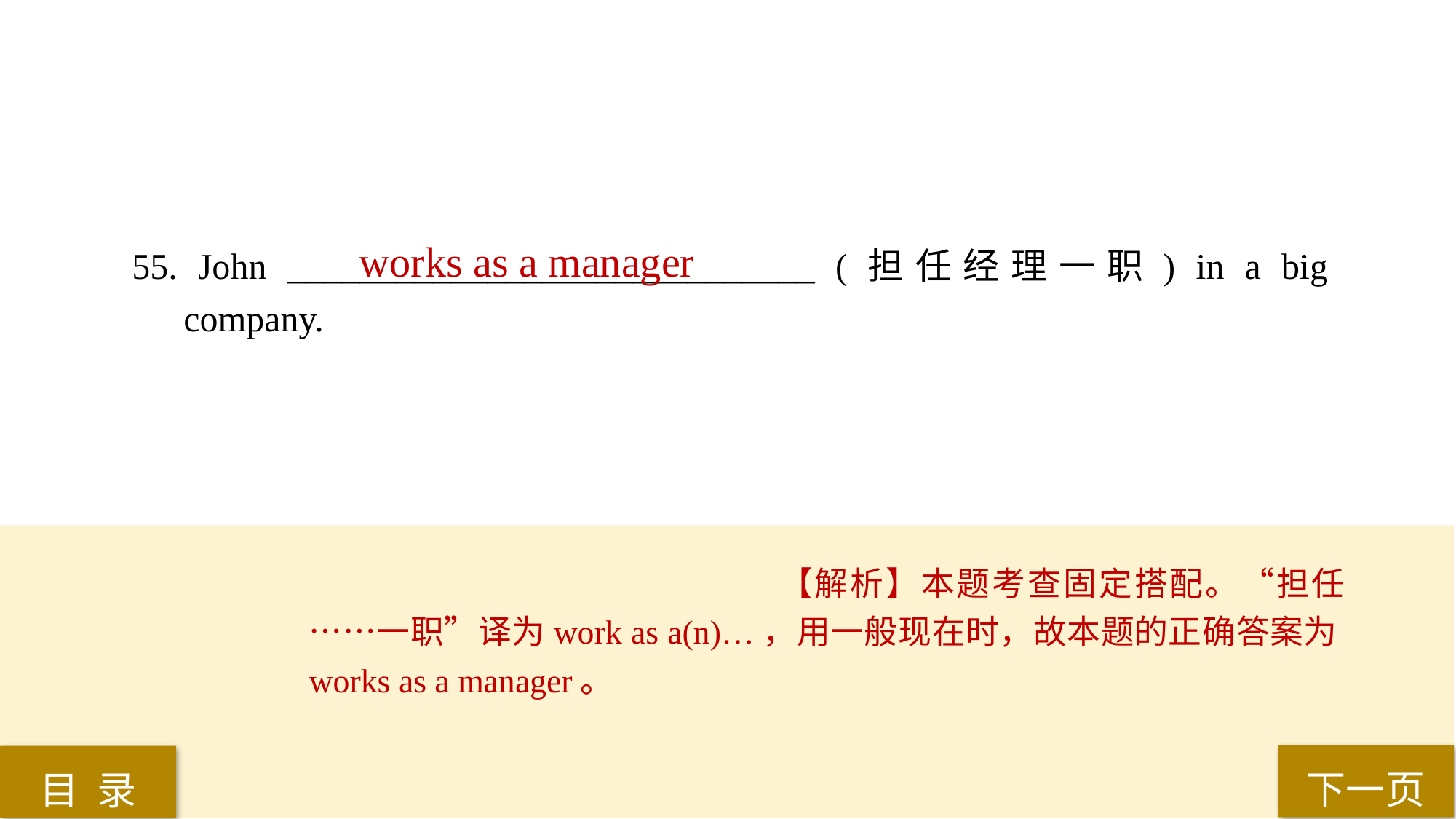

works as a manager
55. John _____________________________ (担任经理一职) in a big company.
【解析】本题考查固定搭配。“担任……一职”译为work as a(n)…，用一般现在时，故本题的正确答案为works as a manager。